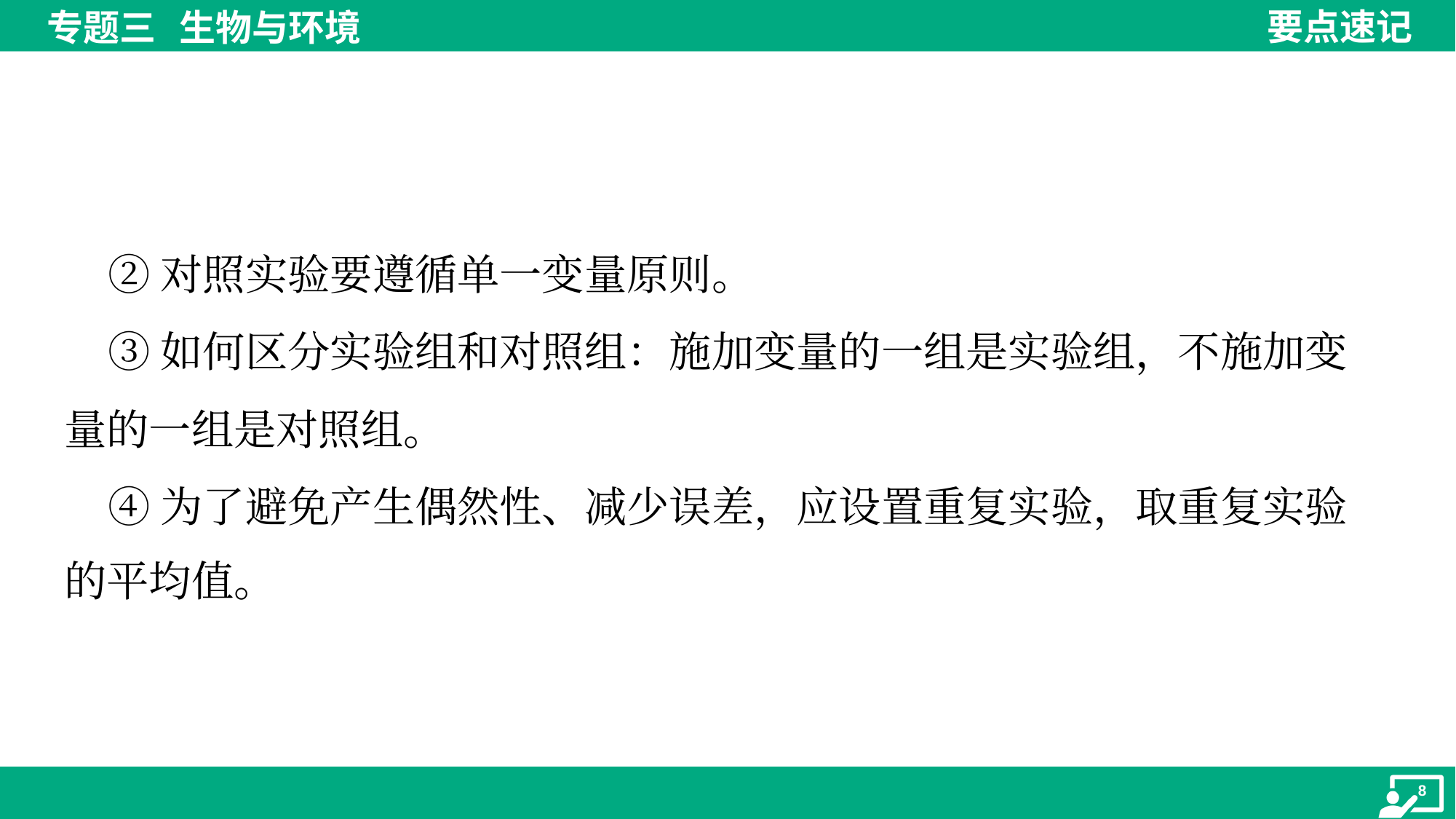

②对照实验要遵循单一变量原则。
    ③如何区分实验组和对照组：施加变量的一组是实验组，不施加变
量的一组是对照组。
    ④为了避免产生偶然性、减少误差，应设置重复实验，取重复实验
的平均值。